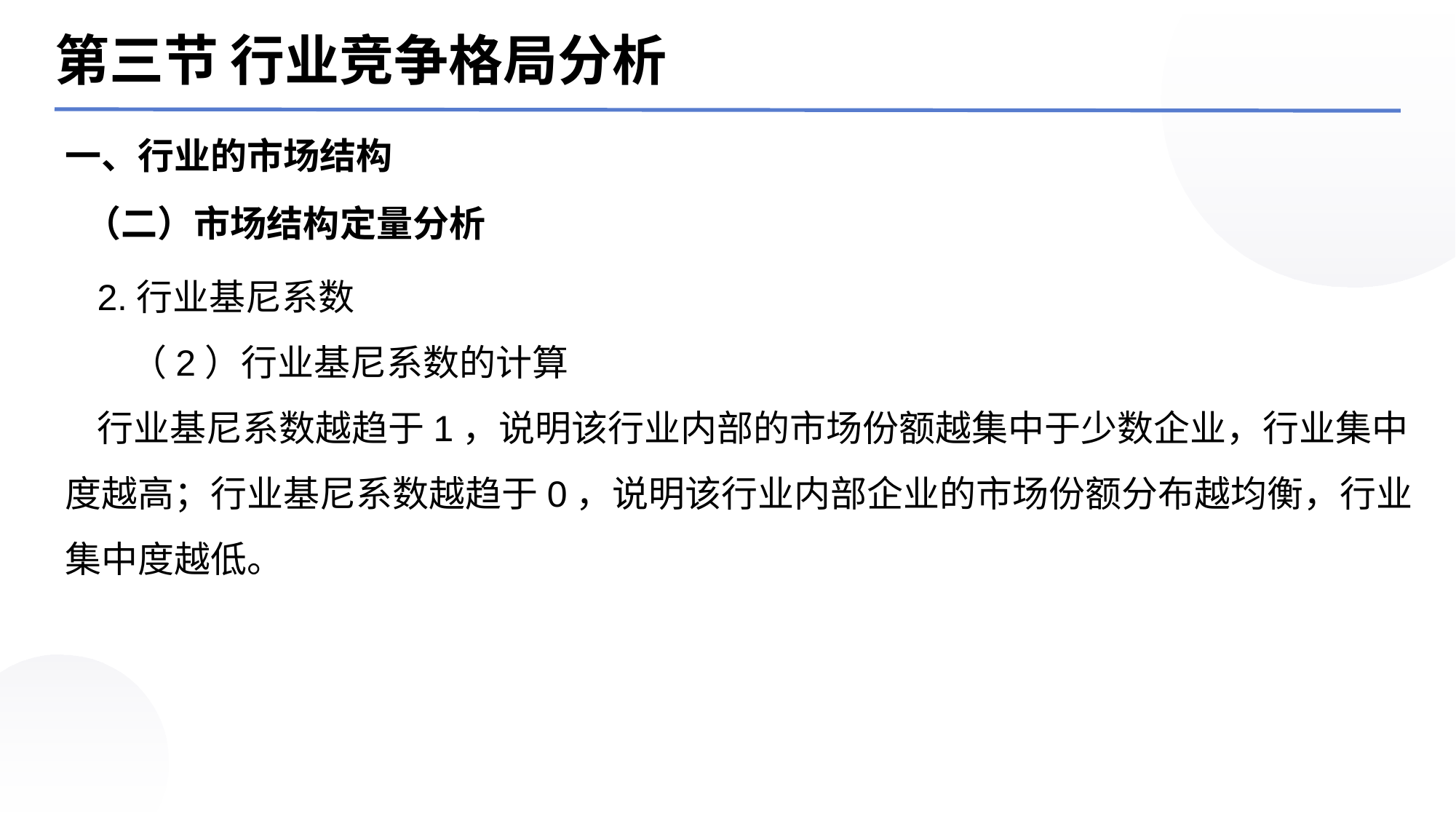

第三节 行业竞争格局分析
一、行业的市场结构
（二）市场结构定量分析
2.行业基尼系数
   （2）行业基尼系数的计算
行业基尼系数越趋于1，说明该行业内部的市场份额越集中于少数企业，行业集中度越高；行业基尼系数越趋于0，说明该行业内部企业的市场份额分布越均衡，行业集中度越低。